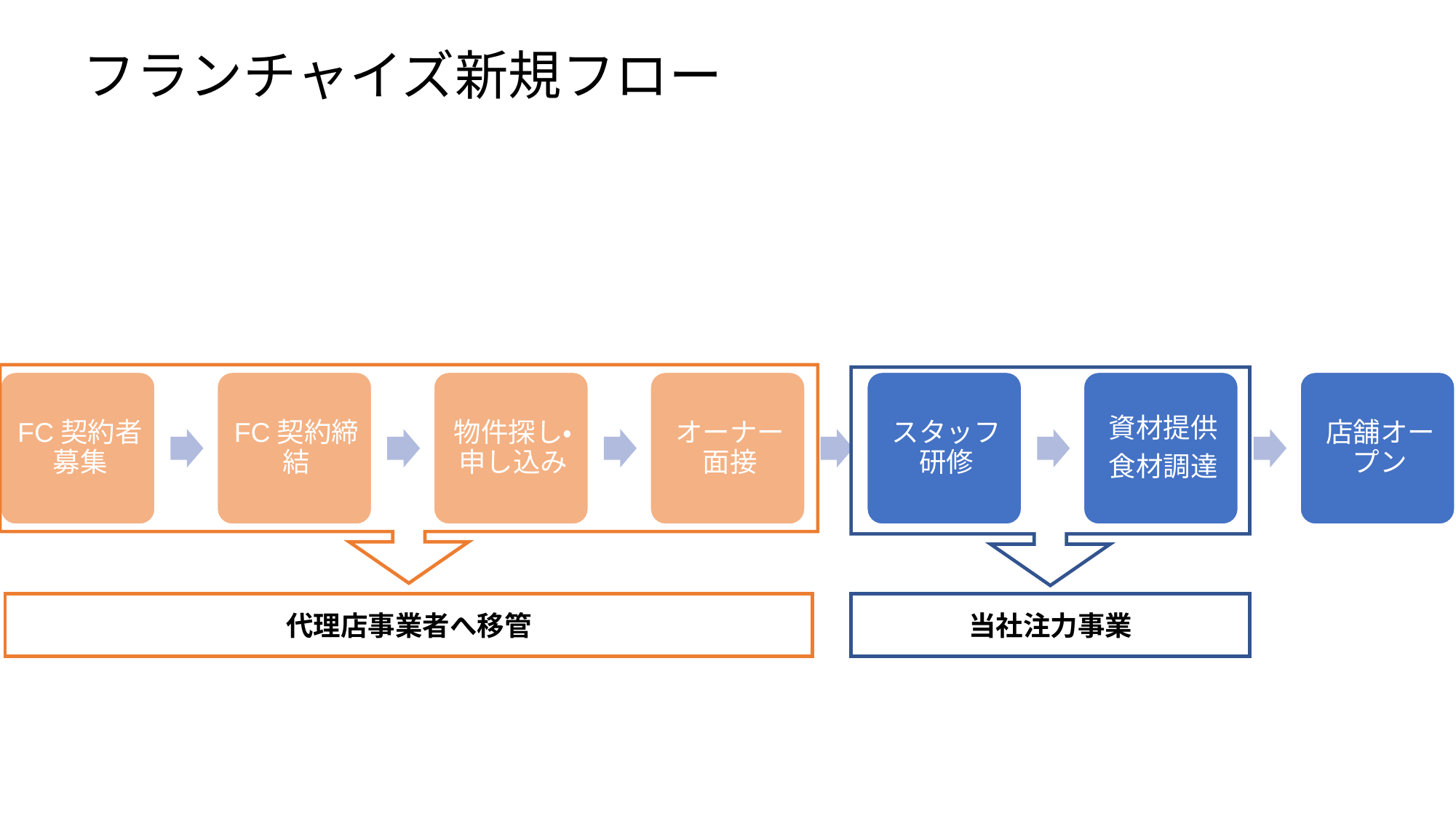

# フランチャイズ新規フロー
FC契約者募集

FC契約締結

物件探し・申し込み

オーナー面接

スタッフ研修

資材提供
食材調達

店舗オープン

代理店事業者へ移管
当社注力事業